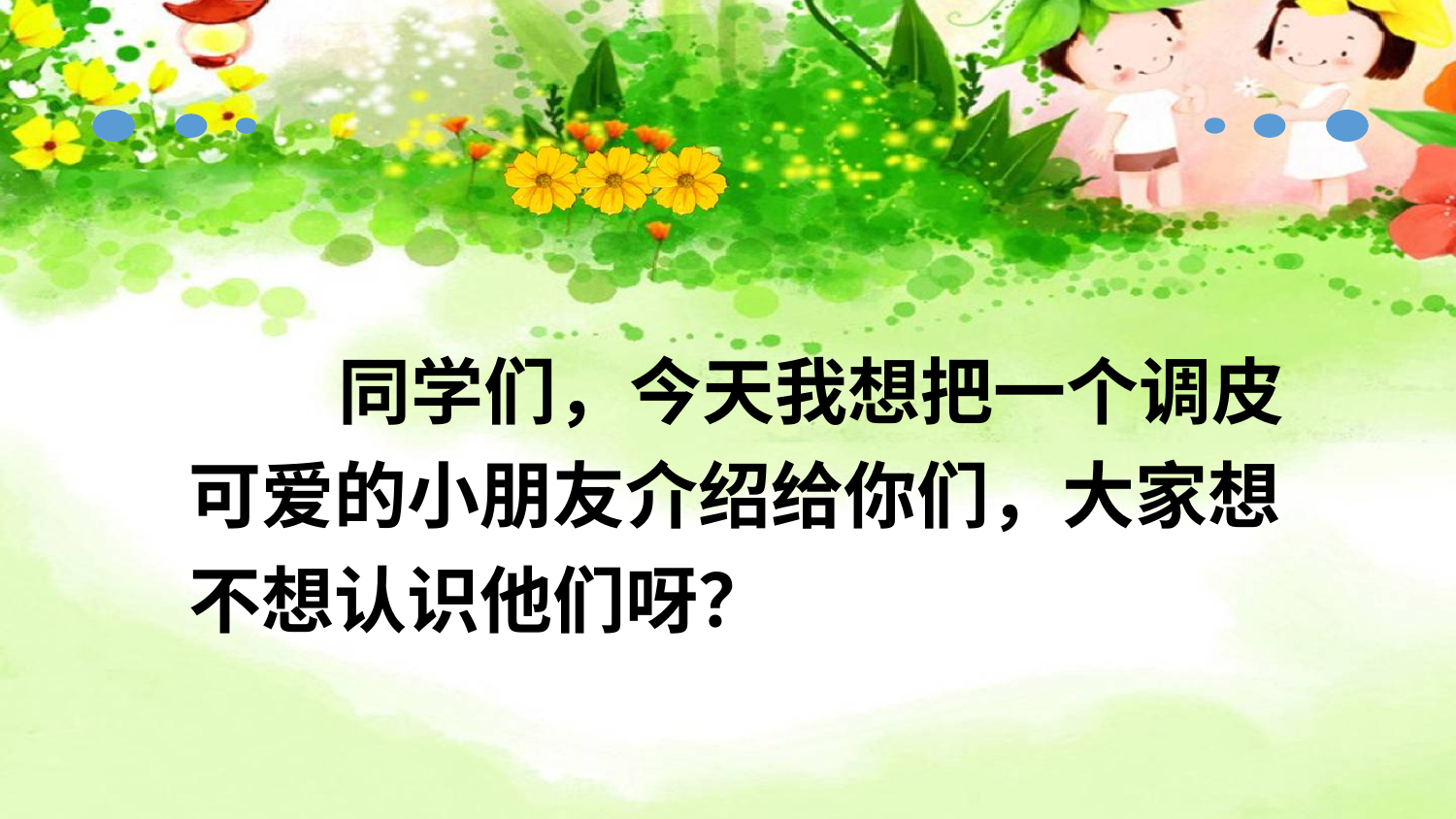

同学们，今天我想把一个调皮可爱的小朋友介绍给你们，大家想不想认识他们呀？